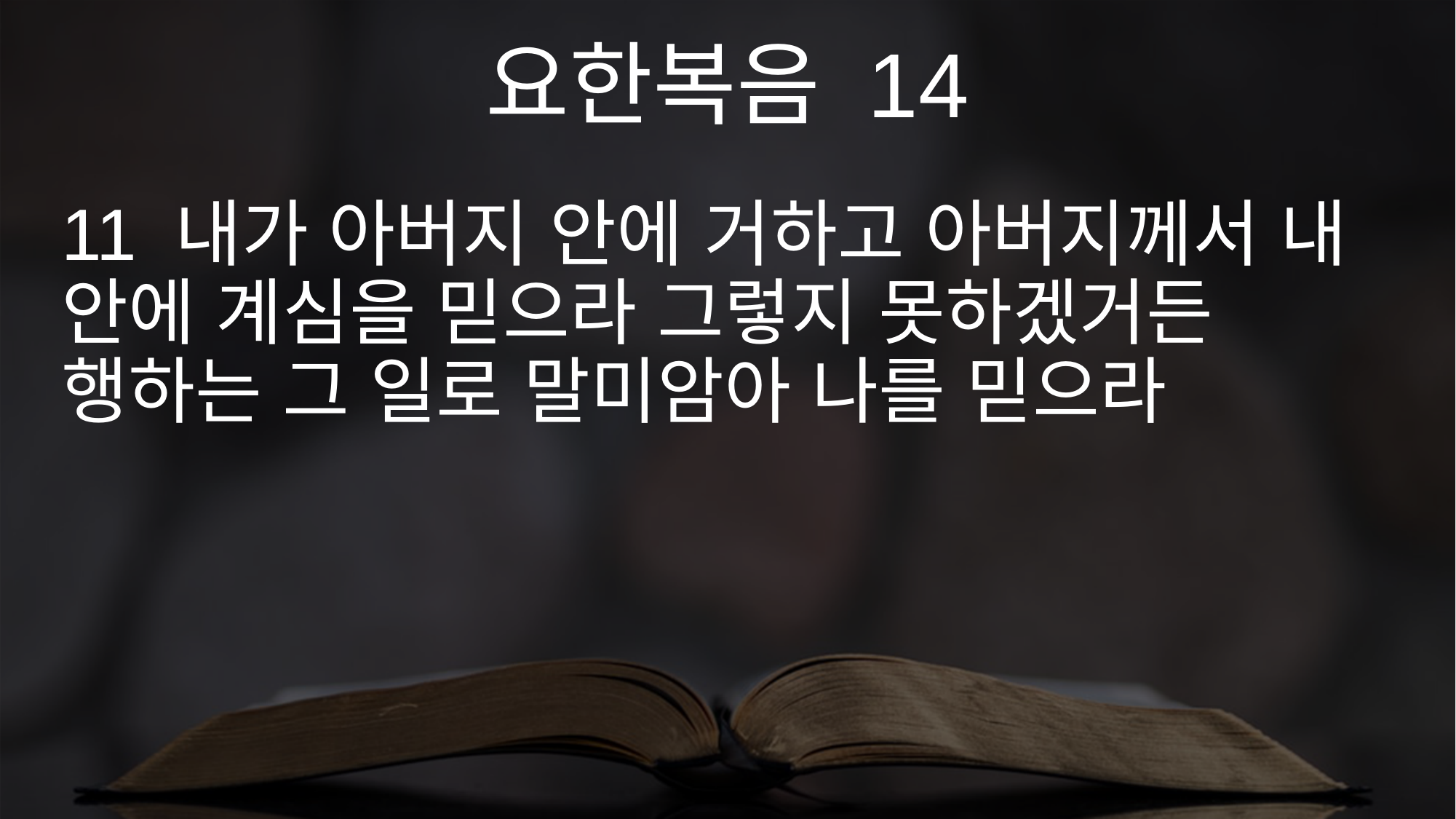

요한복음 14
11 내가 아버지 안에 거하고 아버지께서 내 안에 계심을 믿으라 그렇지 못하겠거든 행하는 그 일로 말미암아 나를 믿으라